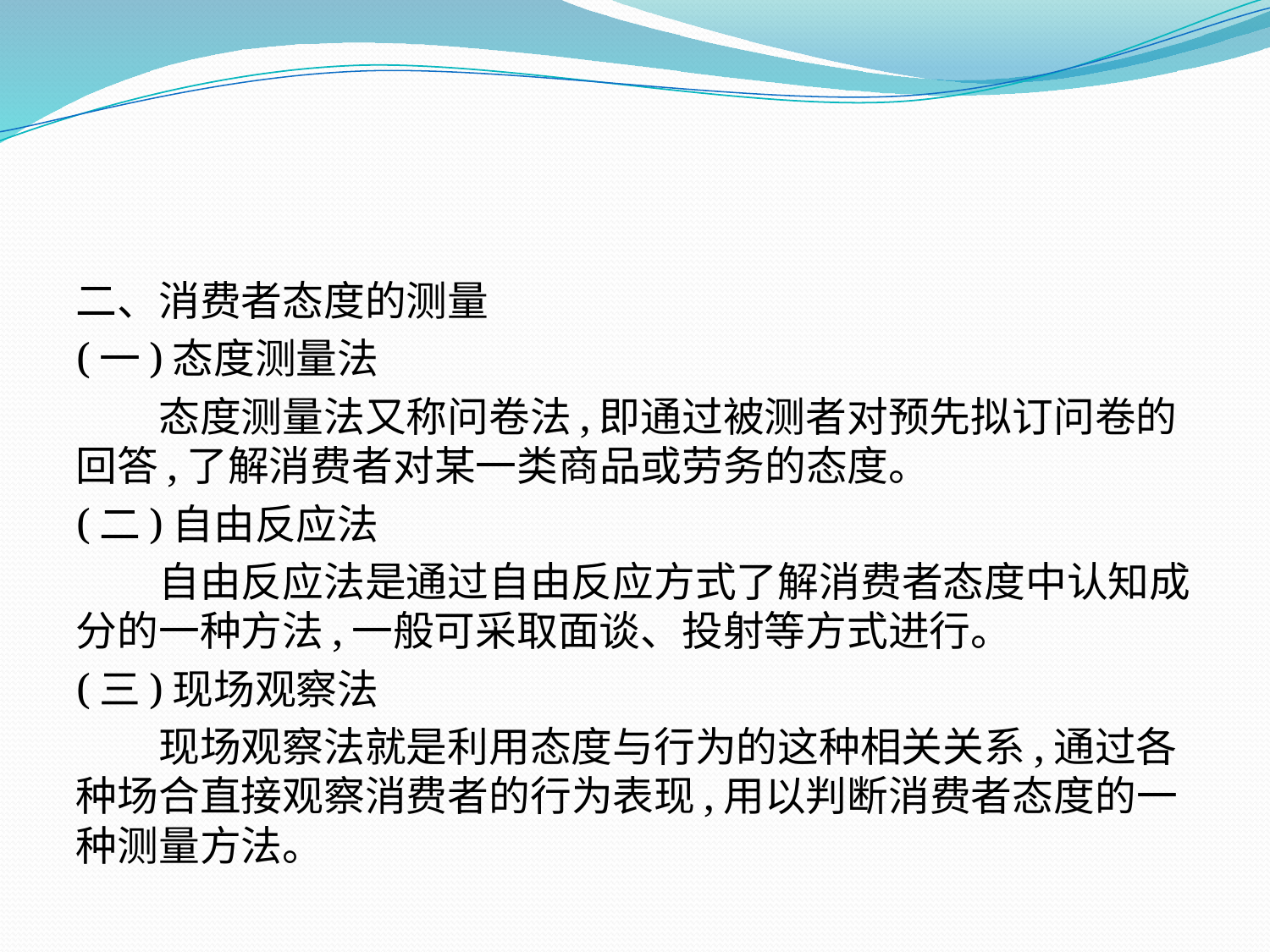

二、消费者态度的测量
(一)态度测量法
　　态度测量法又称问卷法,即通过被测者对预先拟订问卷的回答,了解消费者对某一类商品或劳务的态度。
(二)自由反应法
　　自由反应法是通过自由反应方式了解消费者态度中认知成分的一种方法,一般可采取面谈、投射等方式进行。
(三)现场观察法
　　现场观察法就是利用态度与行为的这种相关关系,通过各种场合直接观察消费者的行为表现,用以判断消费者态度的一种测量方法。